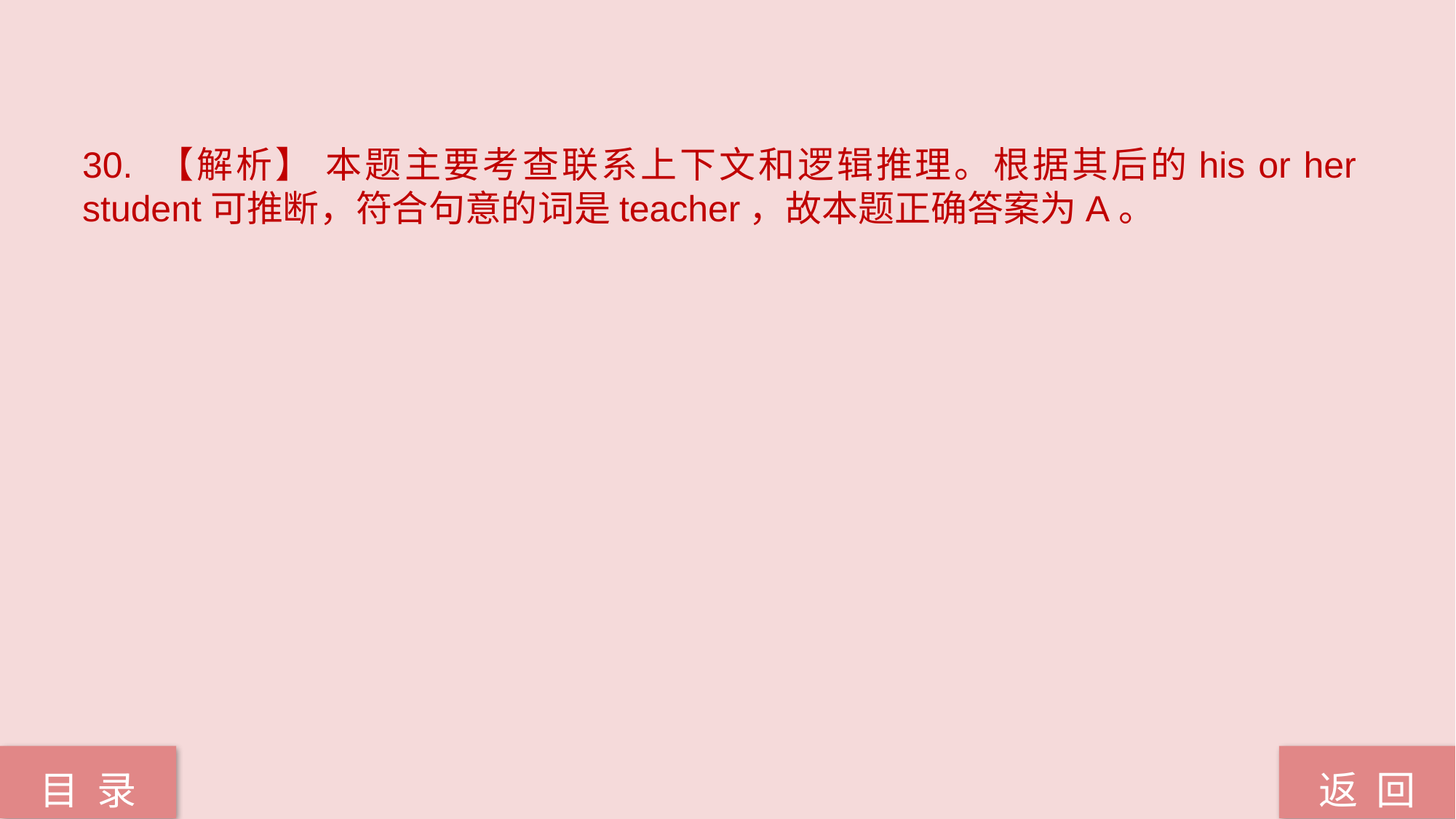

30. 【解析】 本题主要考查联系上下文和逻辑推理。根据其后的his or her student可推断，符合句意的词是teacher，故本题正确答案为A。
返  回